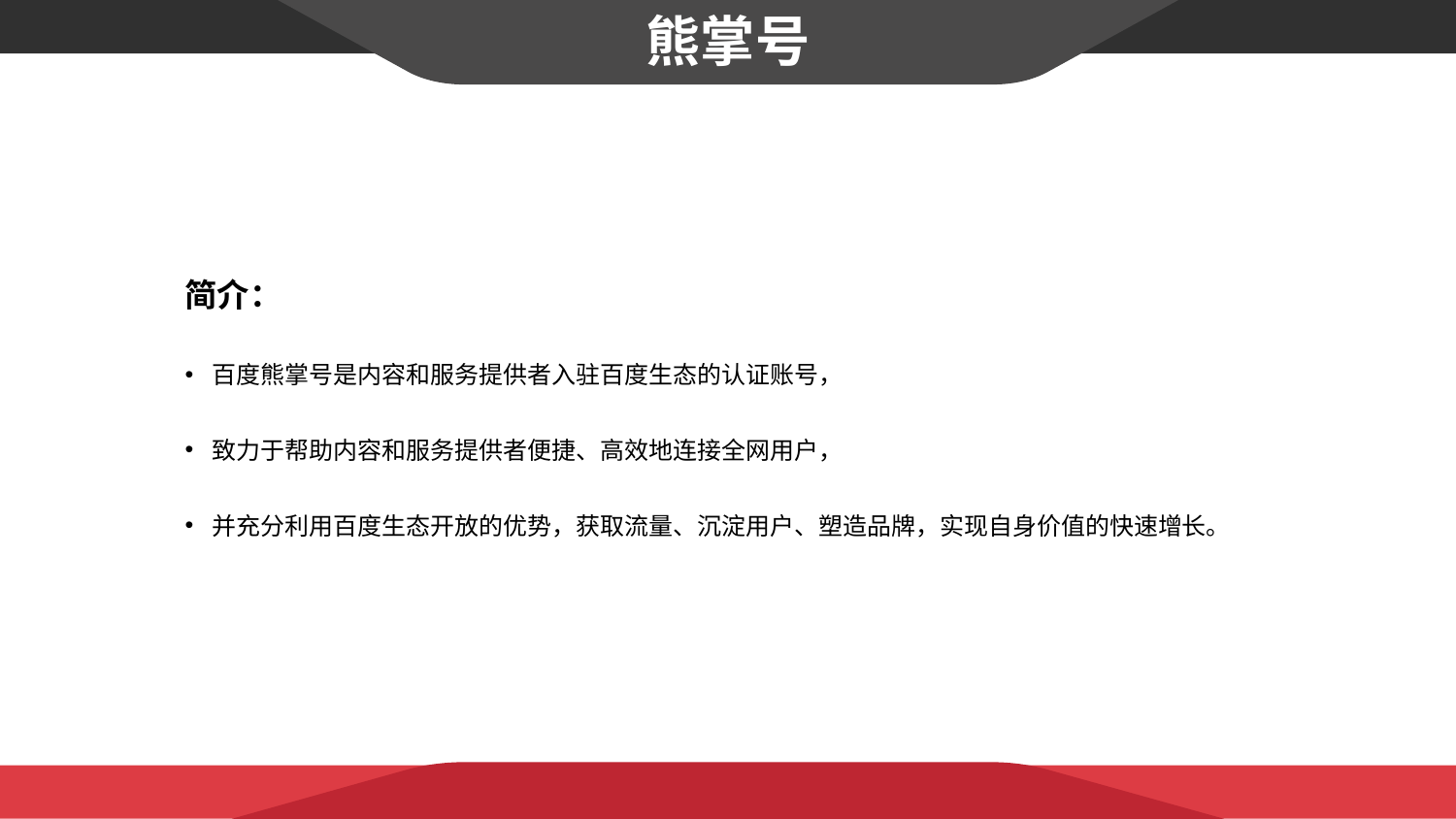

熊掌号

简介：
百度熊掌号是内容和服务提供者入驻百度生态的认证账号，
致力于帮助内容和服务提供者便捷、高效地连接全网用户，
并充分利用百度生态开放的优势，获取流量、沉淀用户、塑造品牌，实现自身价值的快速增长。